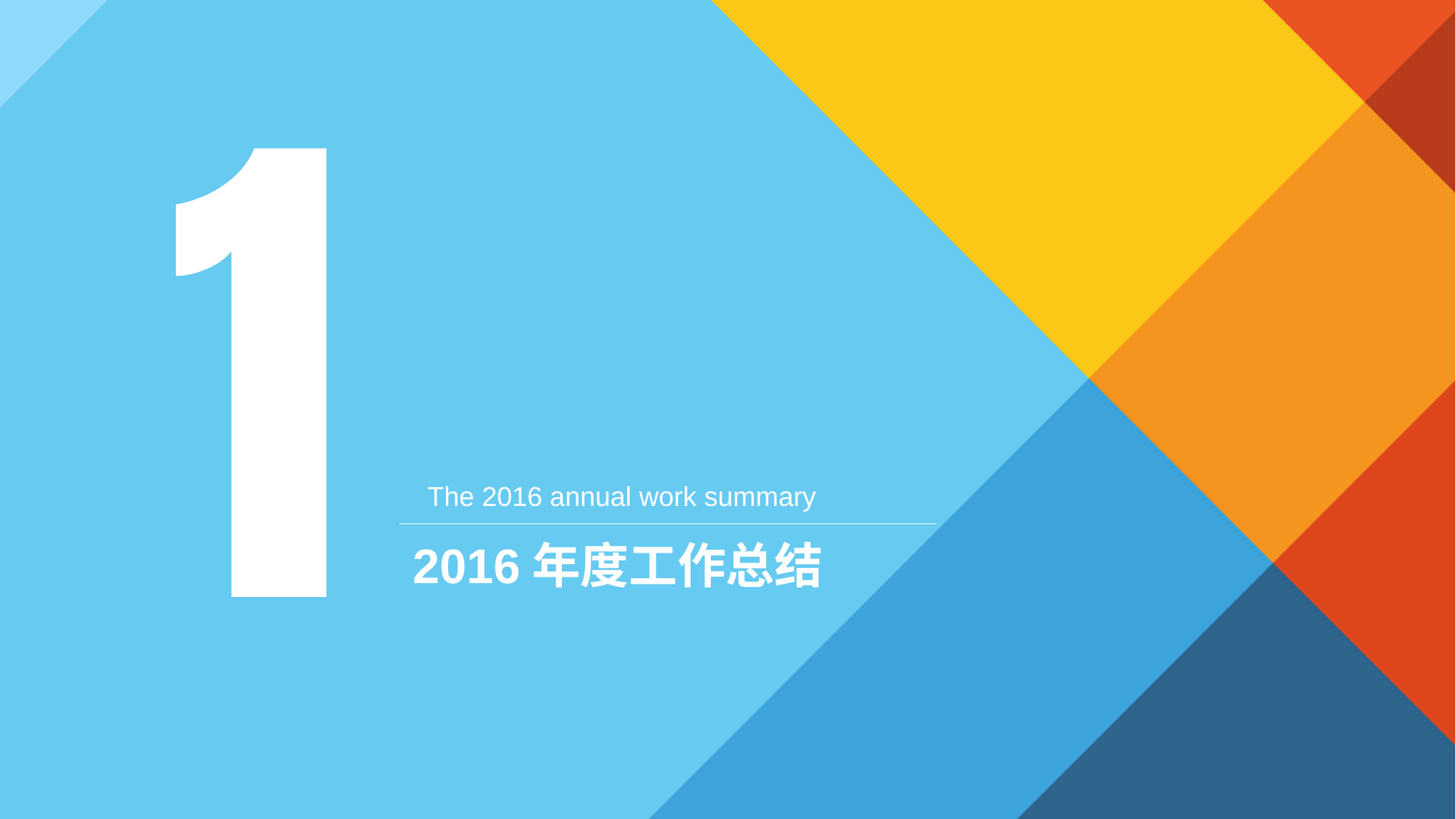

1
The 2016 annual work summary
2016年度工作总结